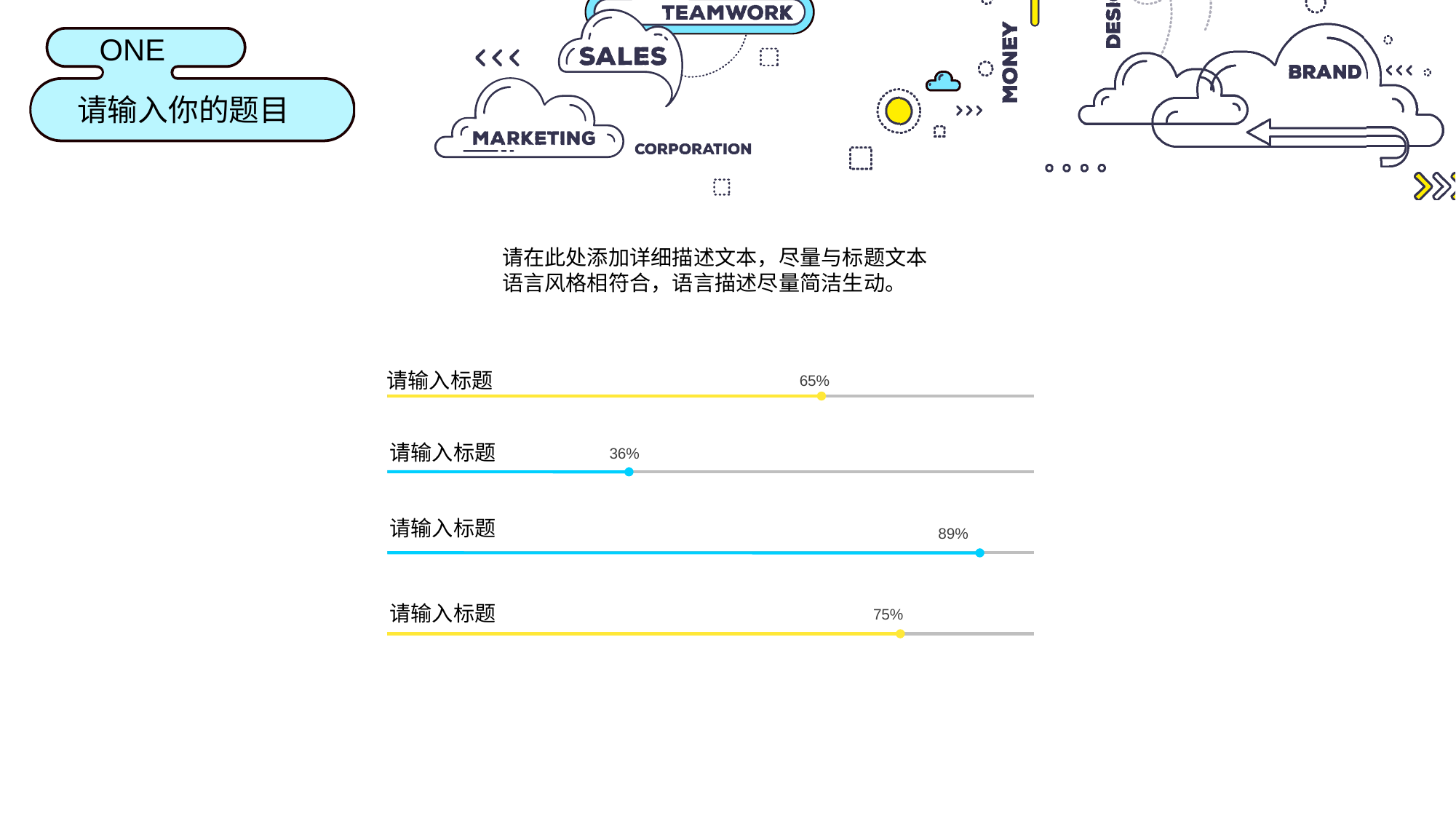

请在此处添加详细描述文本，尽量与标题文本语言风格相符合，语言描述尽量简洁生动。
请输入标题
65%

请输入标题
36%

请输入标题
89%

请输入标题
75%